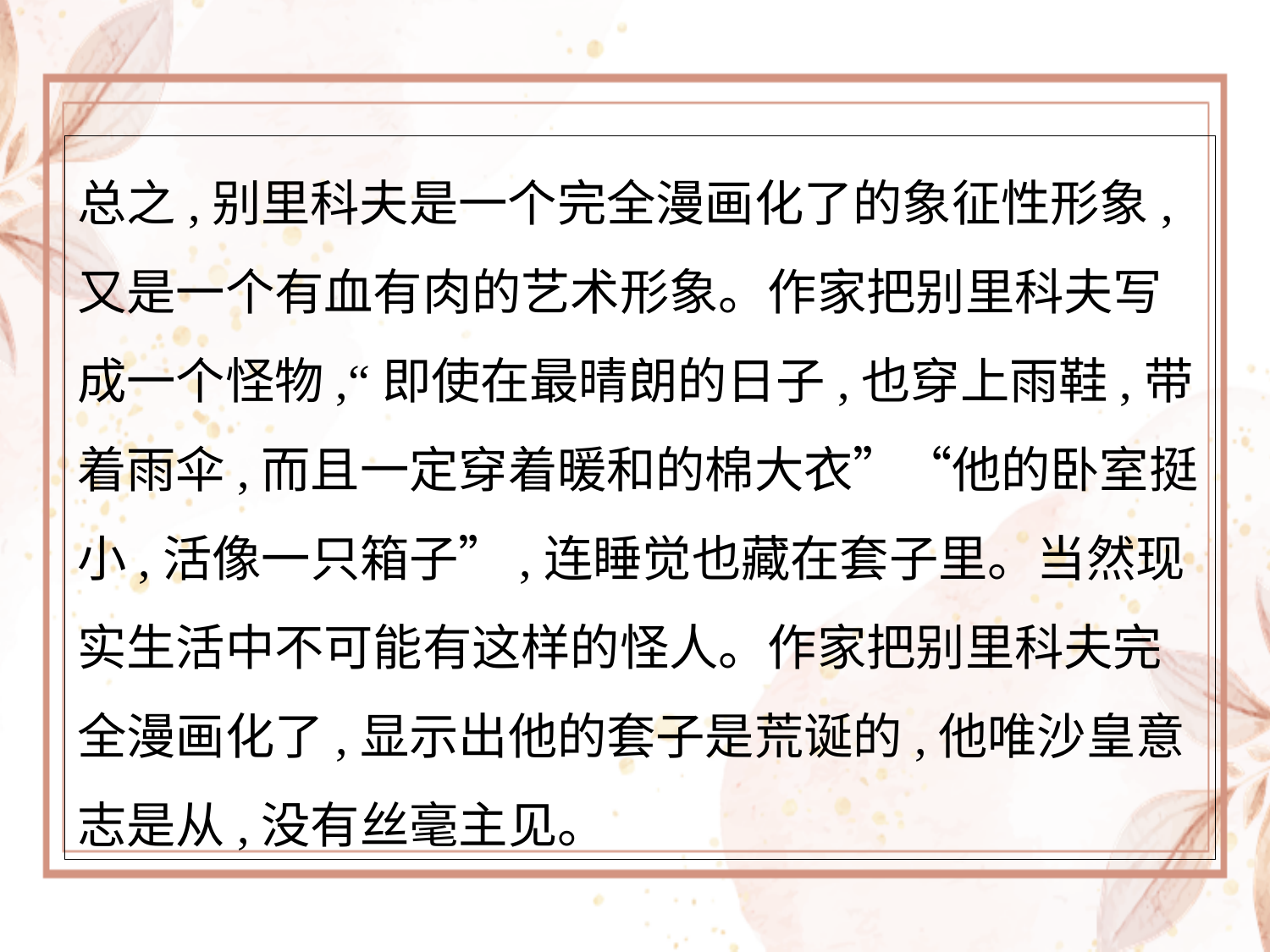

总之,别里科夫是一个完全漫画化了的象征性形象,又是一个有血有肉的艺术形象。作家把别里科夫写成一个怪物,“即使在最晴朗的日子,也穿上雨鞋,带着雨伞,而且一定穿着暖和的棉大衣”“他的卧室挺小,活像一只箱子”,连睡觉也藏在套子里。当然现实生活中不可能有这样的怪人。作家把别里科夫完全漫画化了,显示出他的套子是荒诞的,他唯沙皇意志是从,没有丝毫主见。